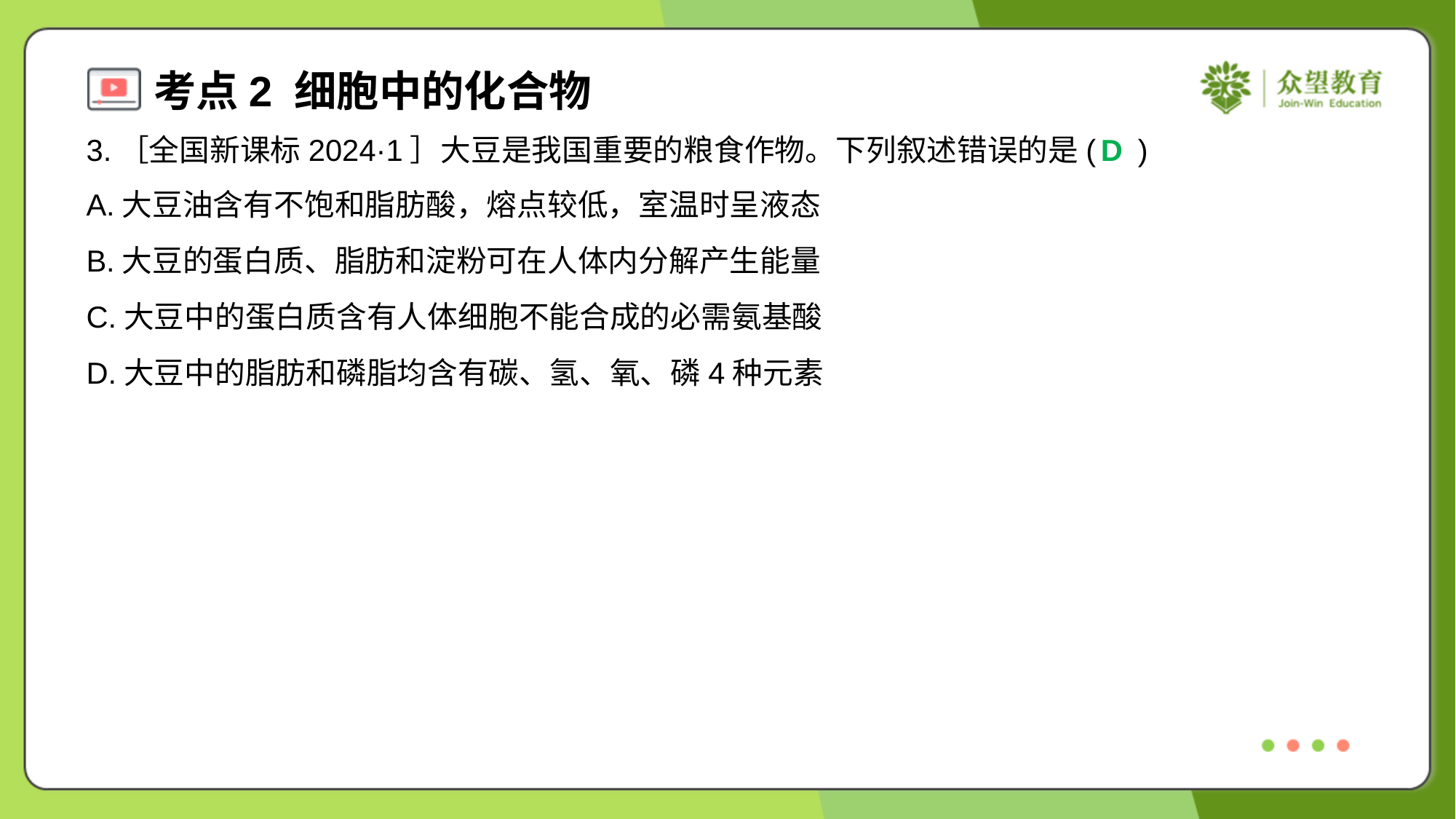

3.［全国新课标2024·1］大豆是我国重要的粮食作物。下列叙述错误的是(     )
D
A.大豆油含有不饱和脂肪酸，熔点较低，室温时呈液态
B.大豆的蛋白质、脂肪和淀粉可在人体内分解产生能量
C.大豆中的蛋白质含有人体细胞不能合成的必需氨基酸
D.大豆中的脂肪和磷脂均含有碳、氢、氧、磷4种元素